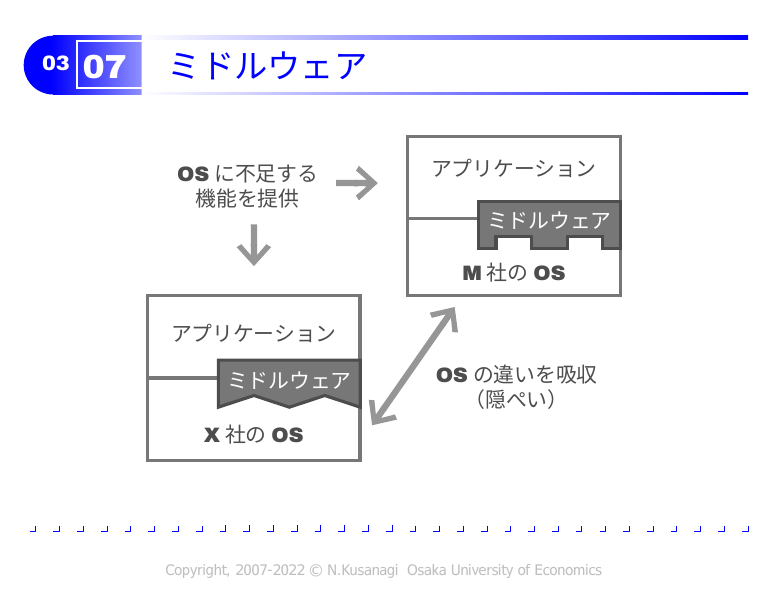

# 07   ミドルウェア

OSに不足する
機能を提供
アプリケーション

ミドルウェア

M社のOS

アプリケーション

OSの違いを吸収
（隠ぺい）

ミドルウェア

X社のOS